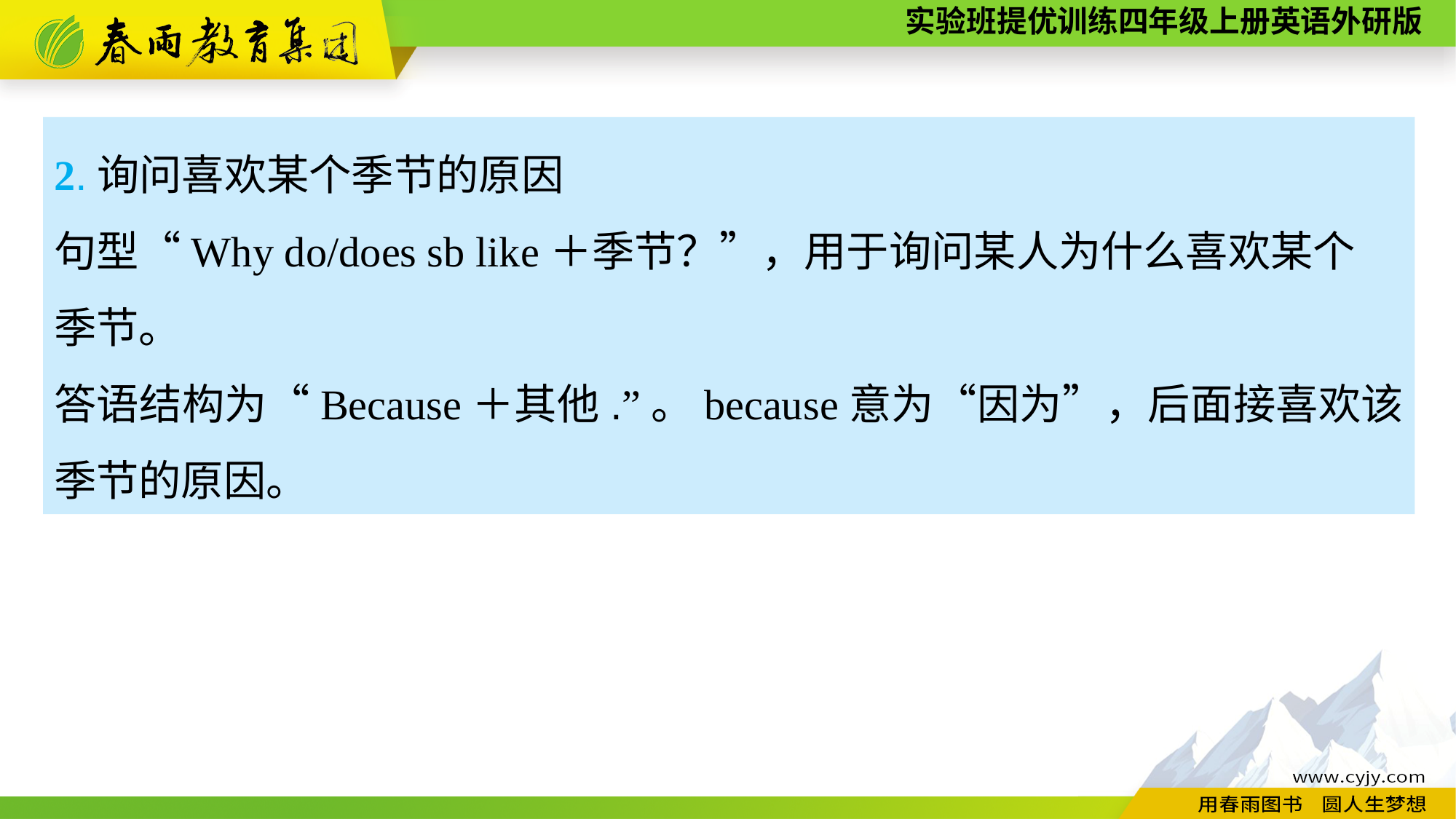

2.询问喜欢某个季节的原因
句型“Why do/does sb like＋季节？”，用于询问某人为什么喜欢某个
季节。
答语结构为“Because＋其他.”。because意为“因为”，后面接喜欢该季节的原因。